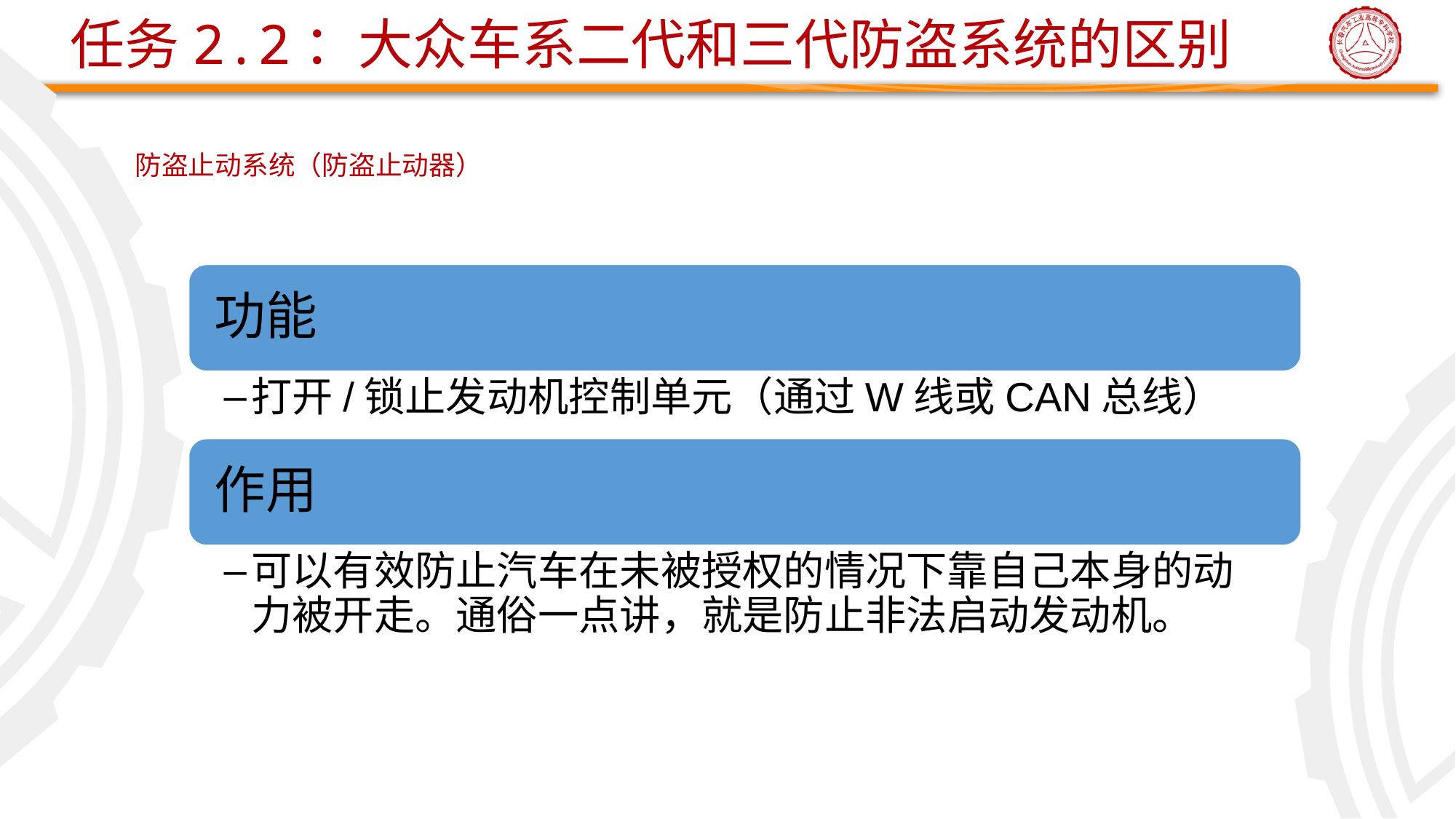

任务2.2：大众车系二代和三代防盗系统的区别
# 防盗止动系统（防盗止动器）
功能
打开/锁止发动机控制单元（通过W线或CAN总线）
作用
可以有效防止汽车在未被授权的情况下靠自己本身的动力被开走。通俗一点讲，就是防止非法启动发动机。